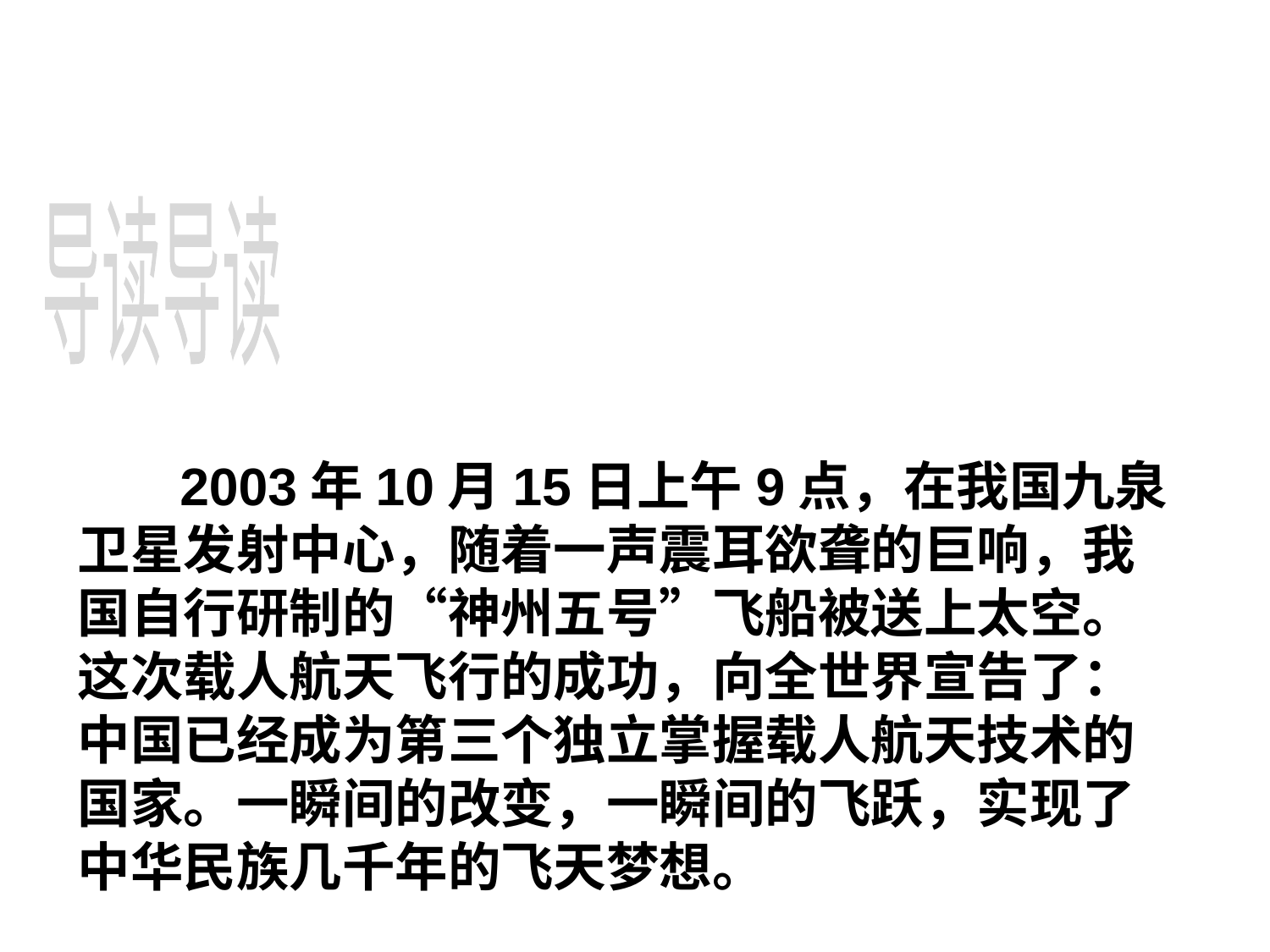

导读导读
       2003年10月15日上午9点，在我国九泉卫星发射中心，随着一声震耳欲聋的巨响，我国自行研制的“神州五号”飞船被送上太空。这次载人航天飞行的成功，向全世界宣告了：中国已经成为第三个独立掌握载人航天技术的国家。一瞬间的改变，一瞬间的飞跃，实现了中华民族几千年的飞天梦想。